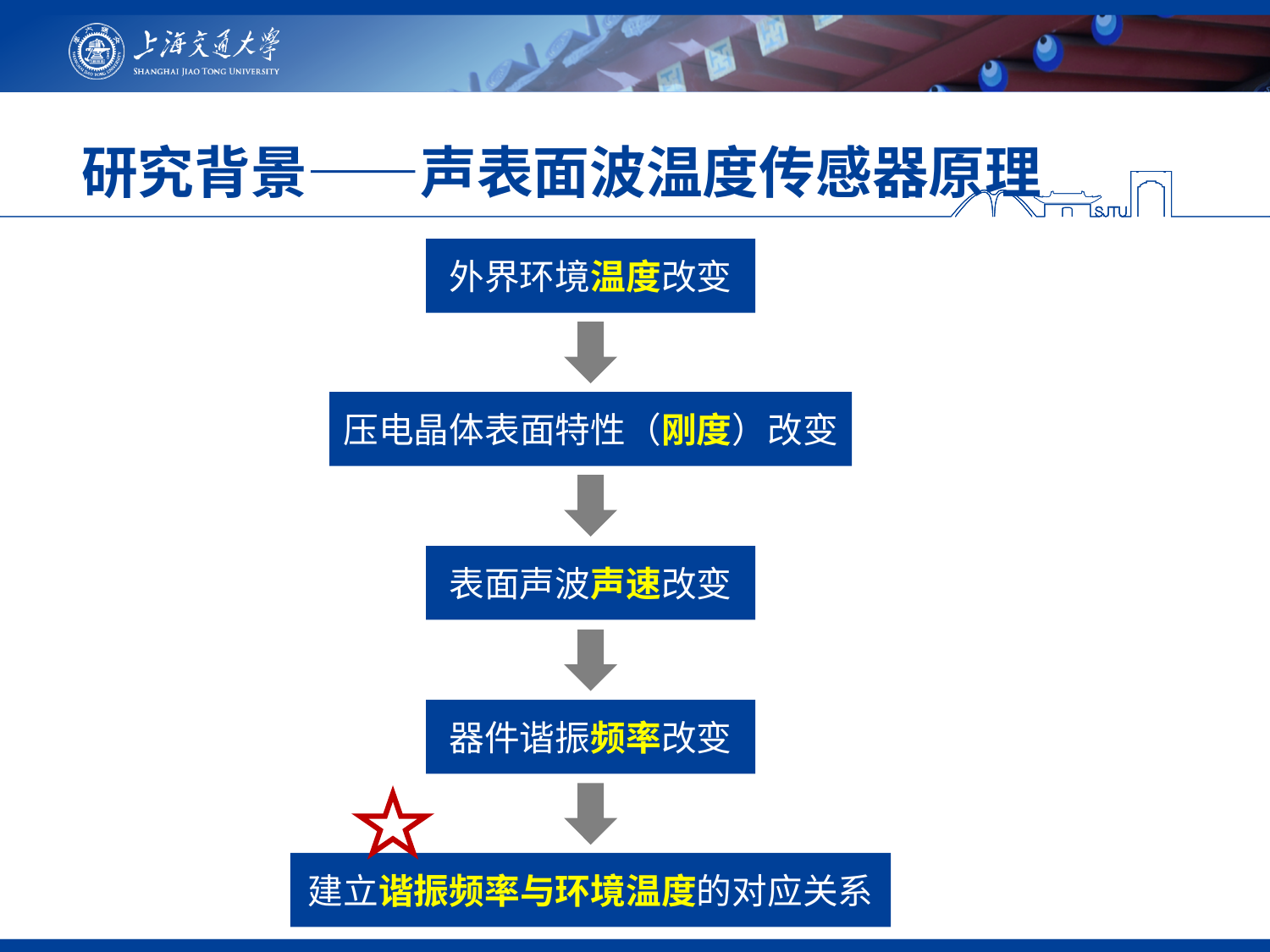

# 研究背景——声表面波温度传感器原理
外界环境温度改变

压电晶体表面特性（刚度）改变

表面声波声速改变

器件谐振频率改变

建立谐振频率与环境温度的对应关系